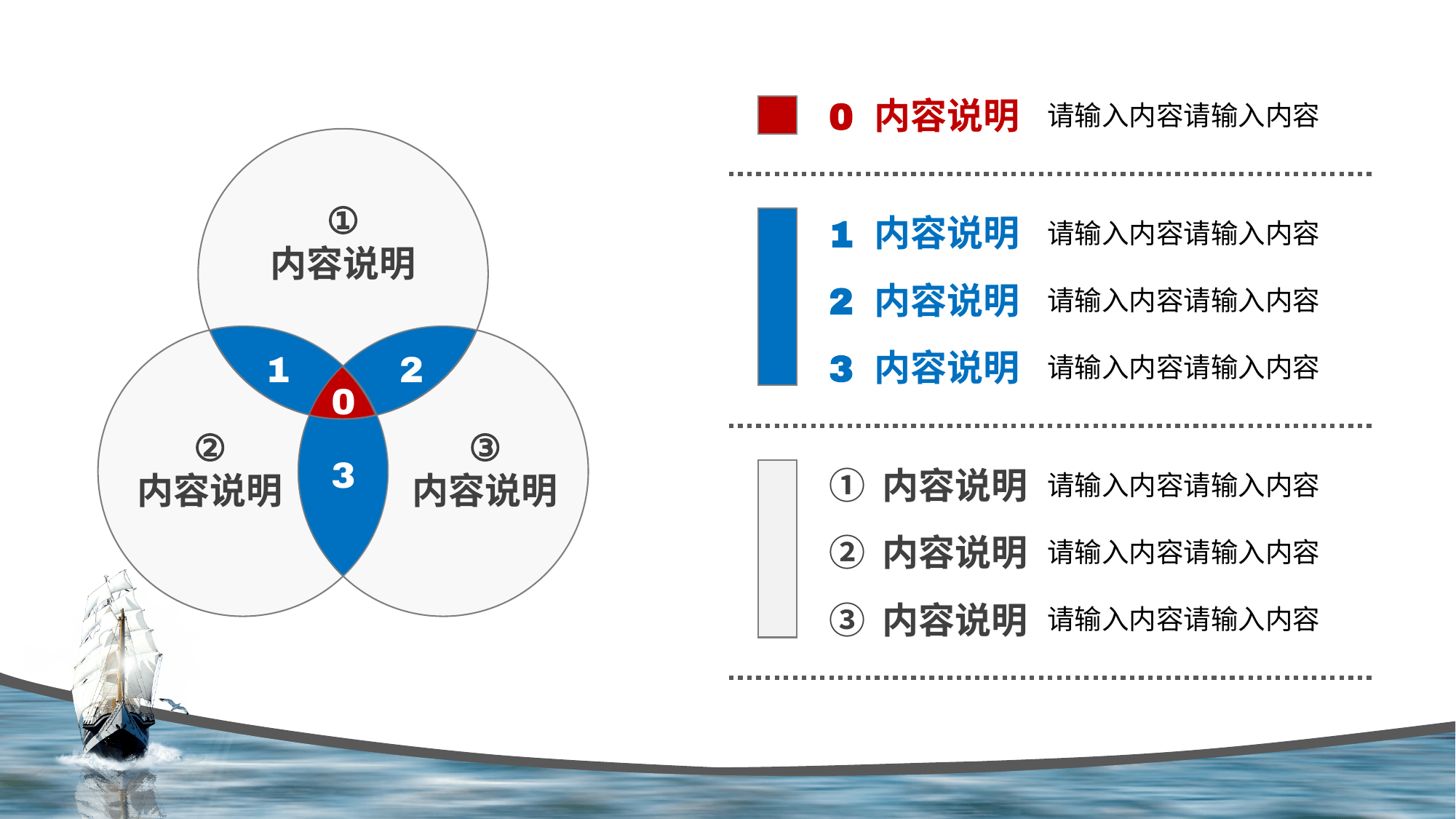

0 内容说明
请输入内容请输入内容

①
内容说明
1 内容说明

请输入内容请输入内容
2 内容说明
请输入内容请输入内容

3 内容说明
1
2
请输入内容请输入内容

0
②
内容说明
③
内容说明
3
① 内容说明

请输入内容请输入内容
② 内容说明
请输入内容请输入内容
③ 内容说明
请输入内容请输入内容